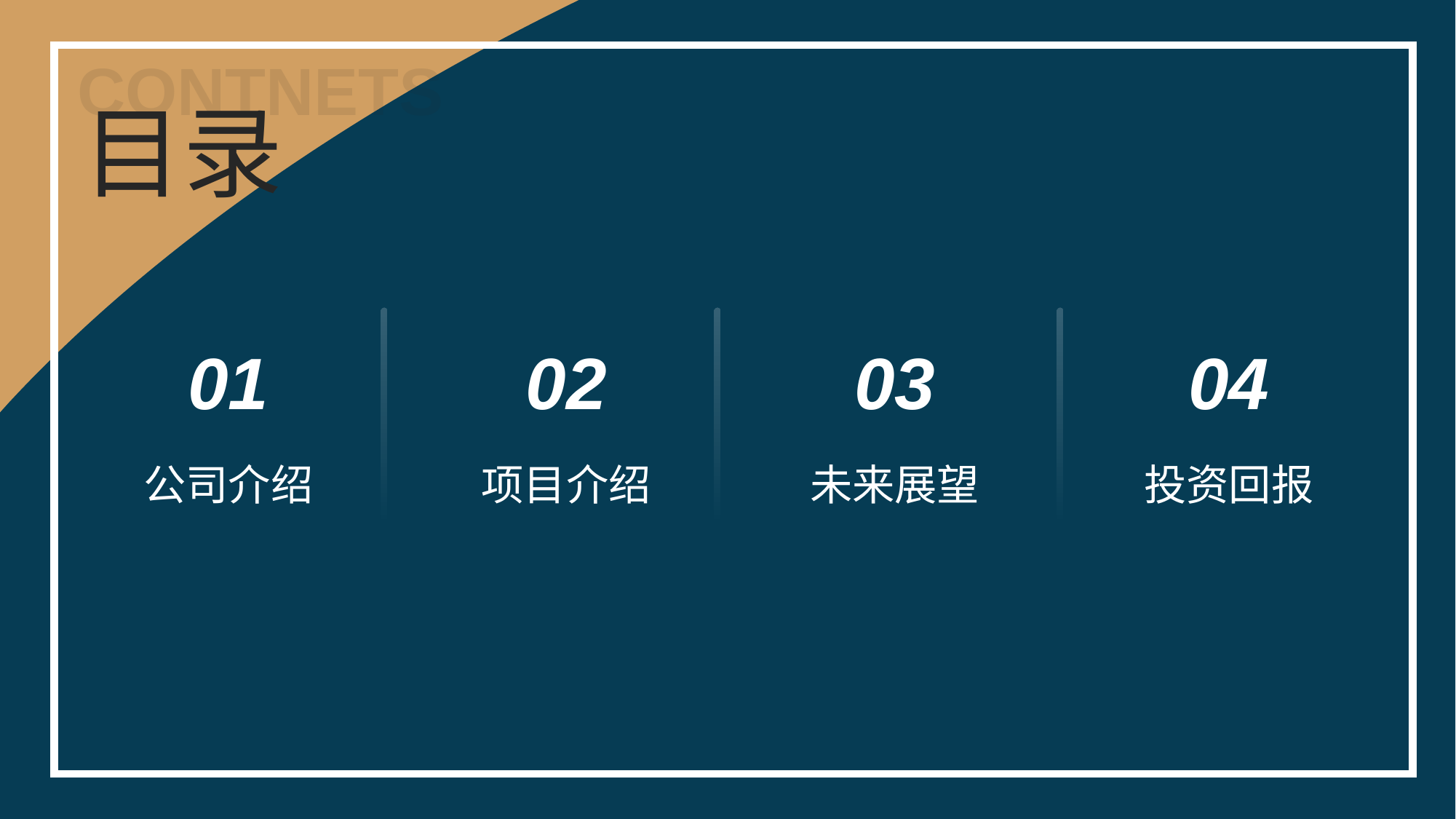

CONTNETS

目录

01
02
03
04
公司介绍
项目介绍
未来展望
投资回报